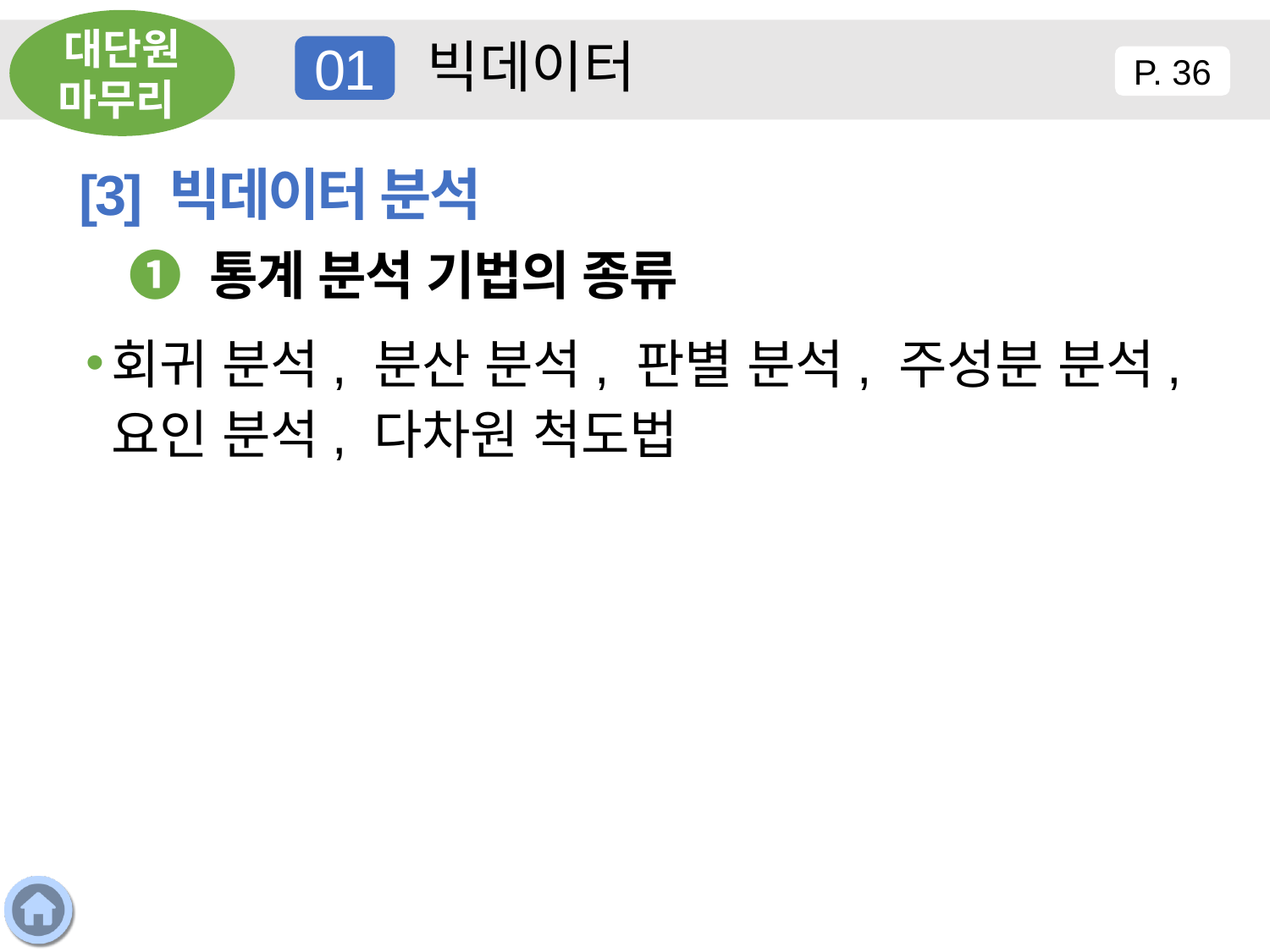

대단원 마무리

빅데이터
01
P. 36
[3] 빅데이터 분석
❶ 통계 분석 기법의 종류
회귀 분석, 분산 분석, 판별 분석, 주성분 분석, 요인 분석, 다차원 척도법